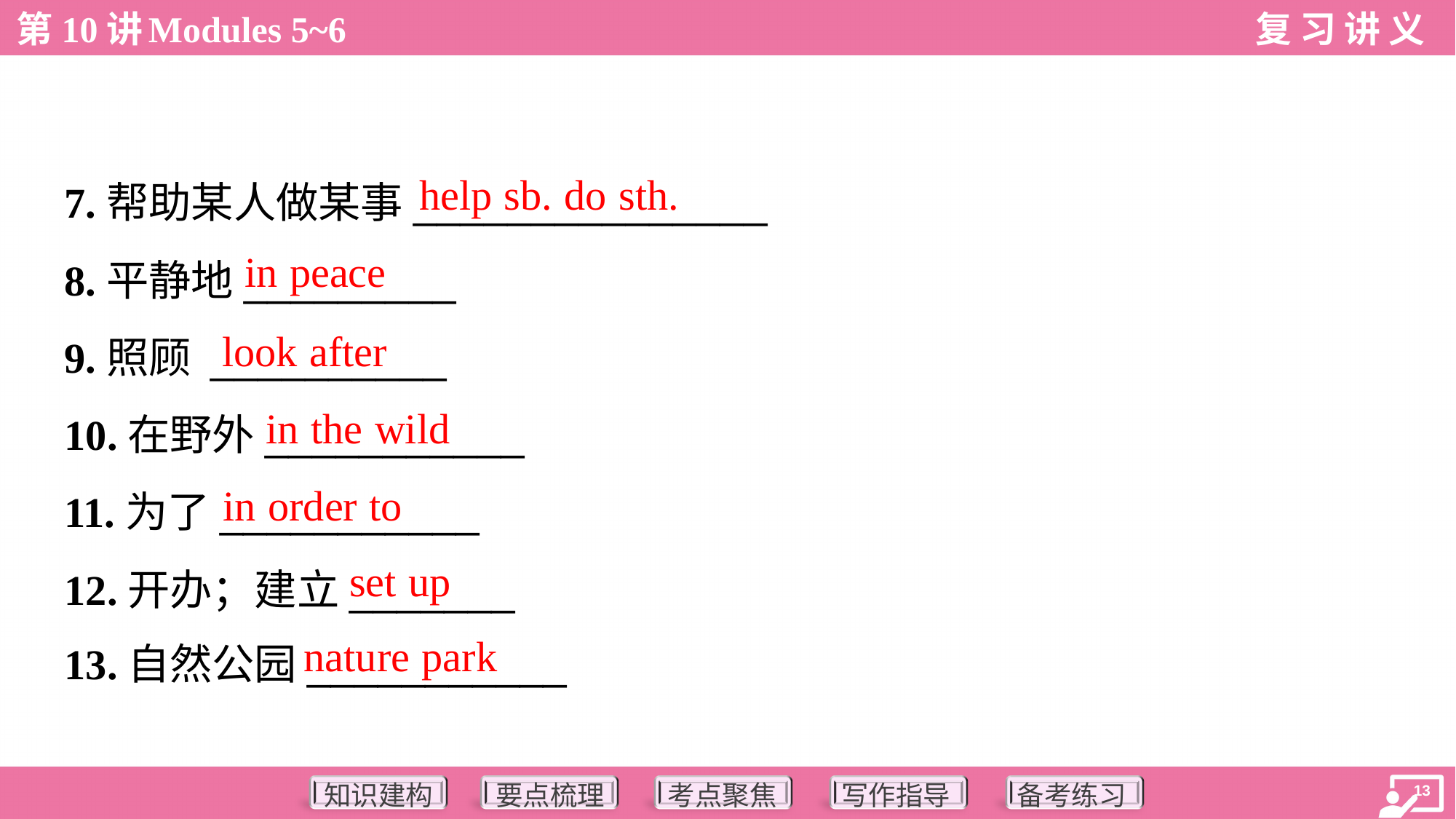

help sb. do sth.
7.帮助某人做某事_______________
8.平静地_________
9.照顾 __________
10.在野外___________
11.为了___________
12.开办；建立_______
13.自然公园___________
in peace
look after
in the wild
in order to
set up
nature park